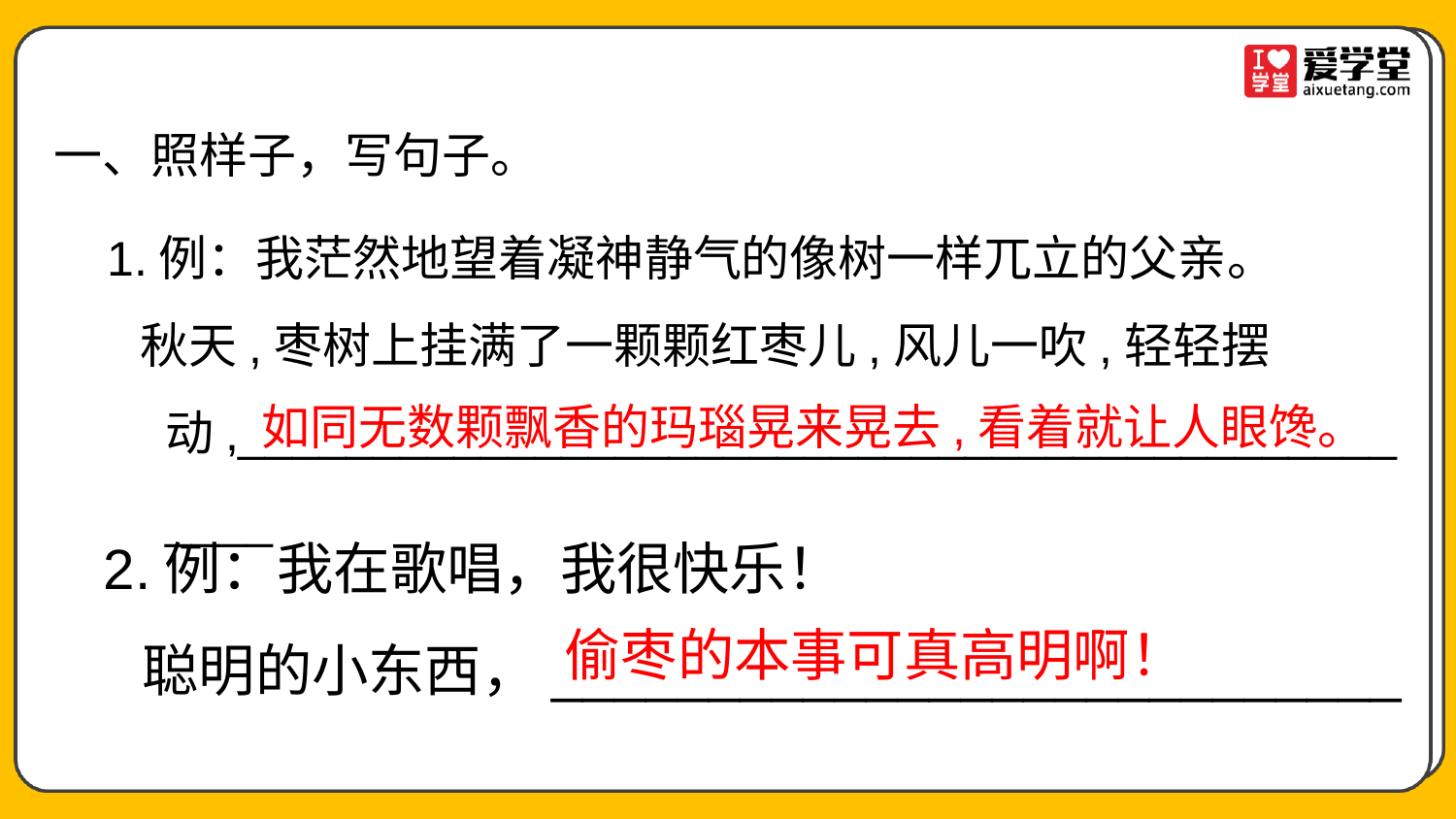

一、照样子，写句子。
1.例：我茫然地望着凝神静气的像树一样兀立的父亲。
  秋天,枣树上挂满了一颗颗红枣儿,风儿一吹,轻轻摆动,_______________________________________________
如同无数颗飘香的玛瑙晃来晃去,看着就让人眼馋。
2.例：我在歌唱，我很快乐！
  聪明的小东西，___________________________
偷枣的本事可真高明啊！